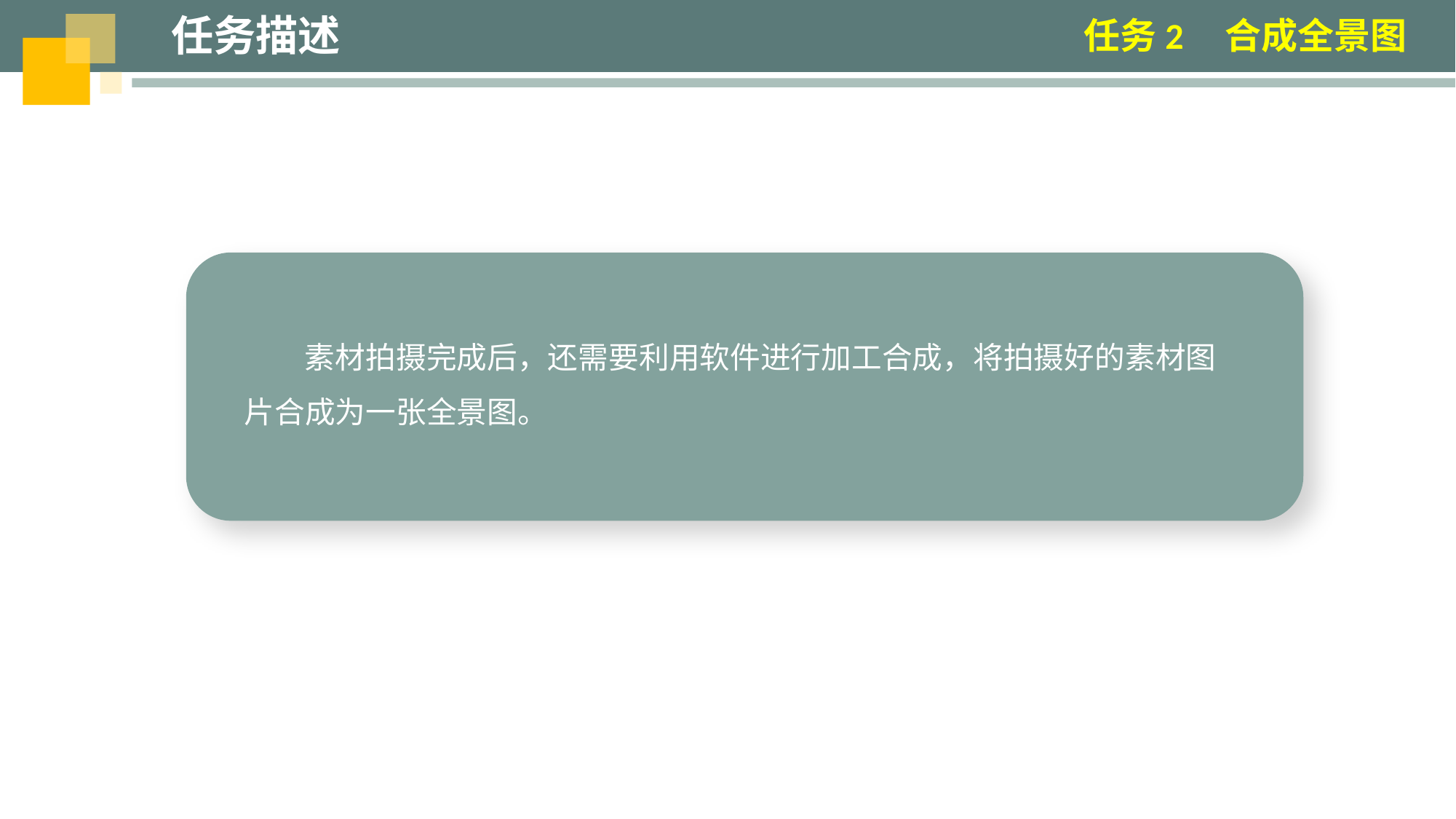

任务描述
任务2    合成全景图

素材拍摄完成后，还需要利用软件进行加工合成，将拍摄好的素材图片合成为一张全景图。